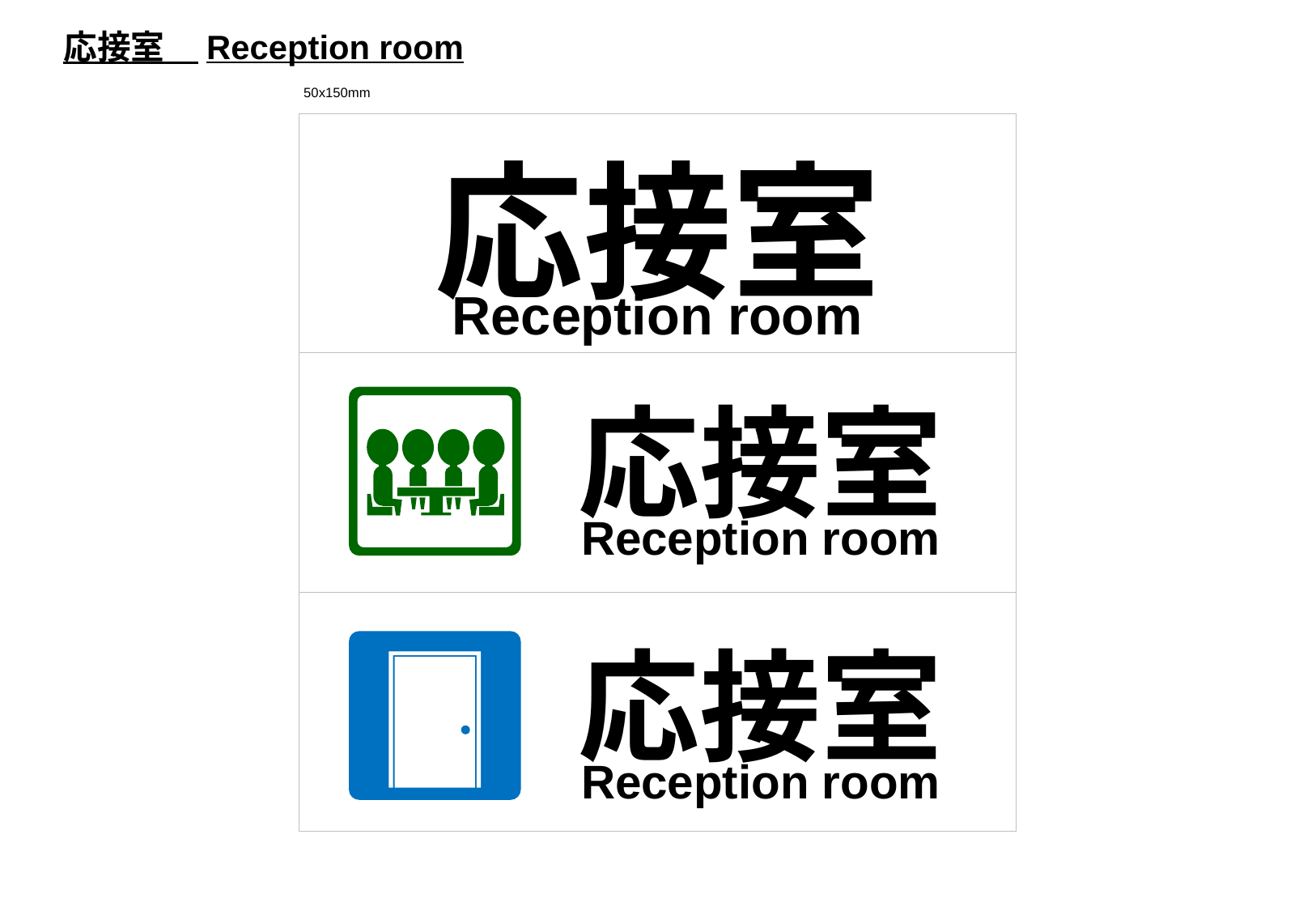

応接室　Reception room
50x150mm

応接室
Reception room

応接室

Reception room

応接室

Reception room